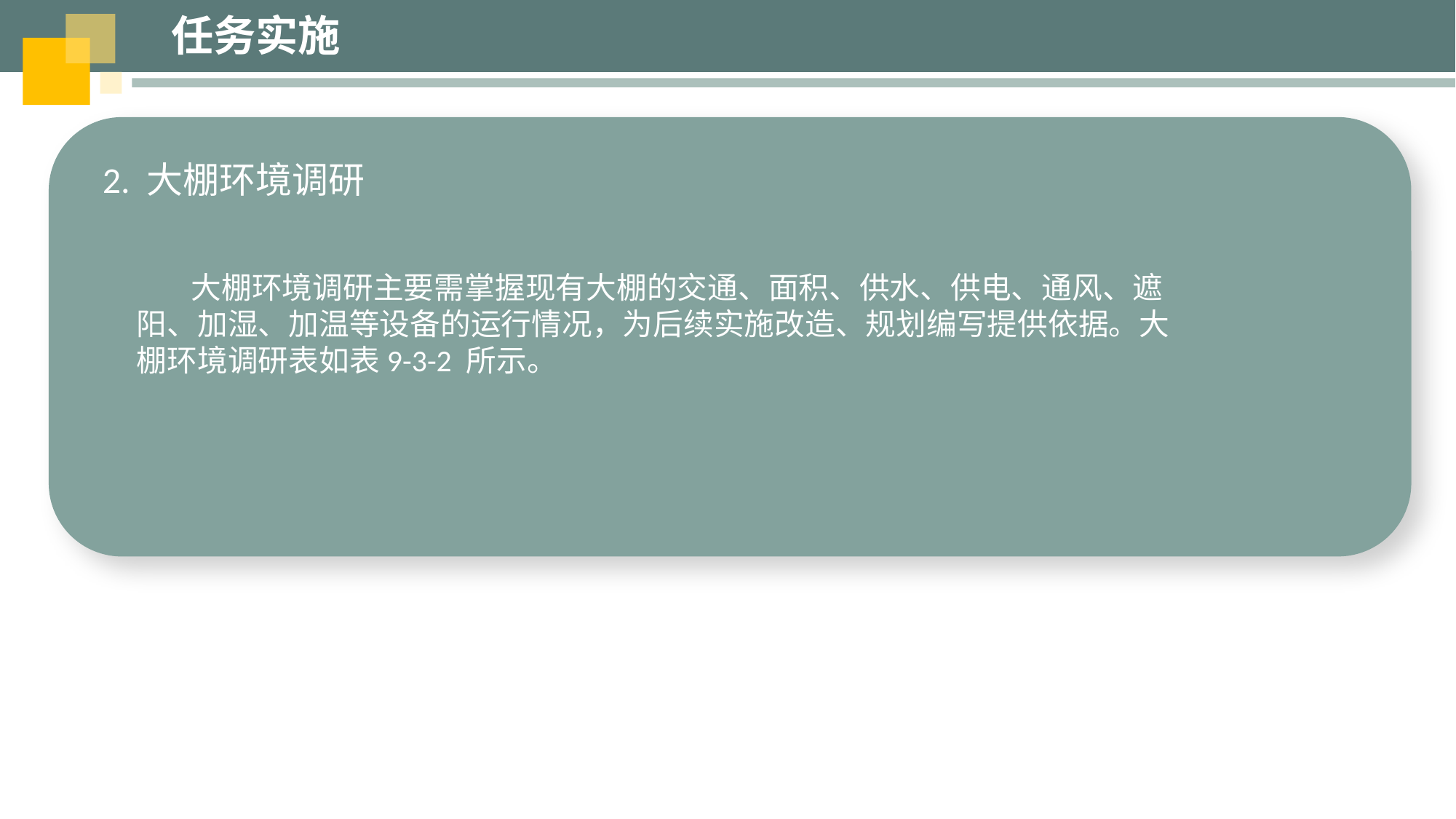

任务实施

2. 大棚环境调研
       大棚环境调研主要需掌握现有大棚的交通、面积、供水、供电、通风、遮阳、加湿、加温等设备的运行情况，为后续实施改造、规划编写提供依据。大棚环境调研表如表9-3-2 所示。